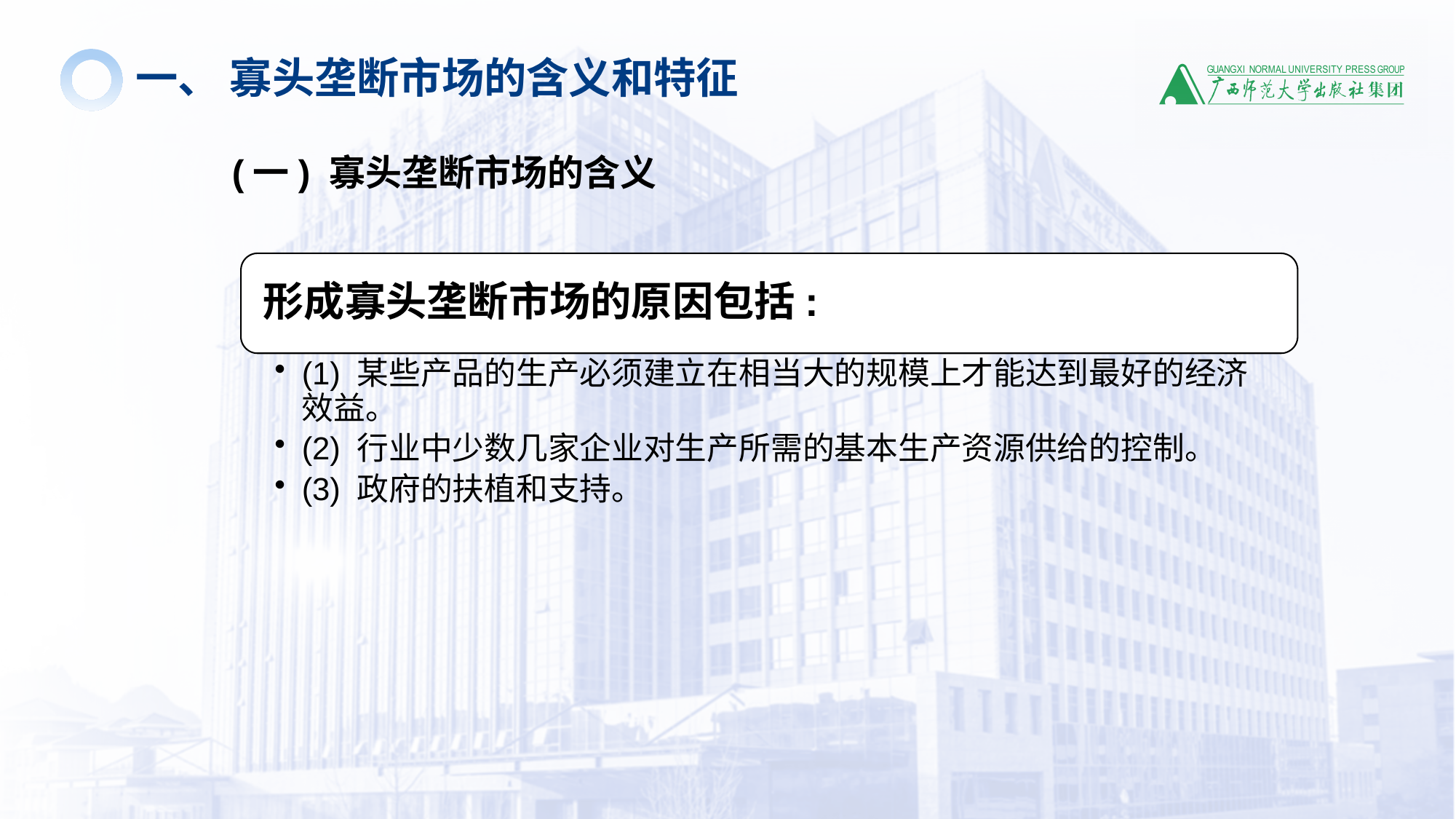

一、 寡头垄断市场的含义和特征

(一) 寡头垄断市场的含义
形成寡头垄断市场的原因包括:
(1) 某些产品的生产必须建立在相当大的规模上才能达到最好的经济效益。
(2) 行业中少数几家企业对生产所需的基本生产资源供给的控制。
(3) 政府的扶植和支持。